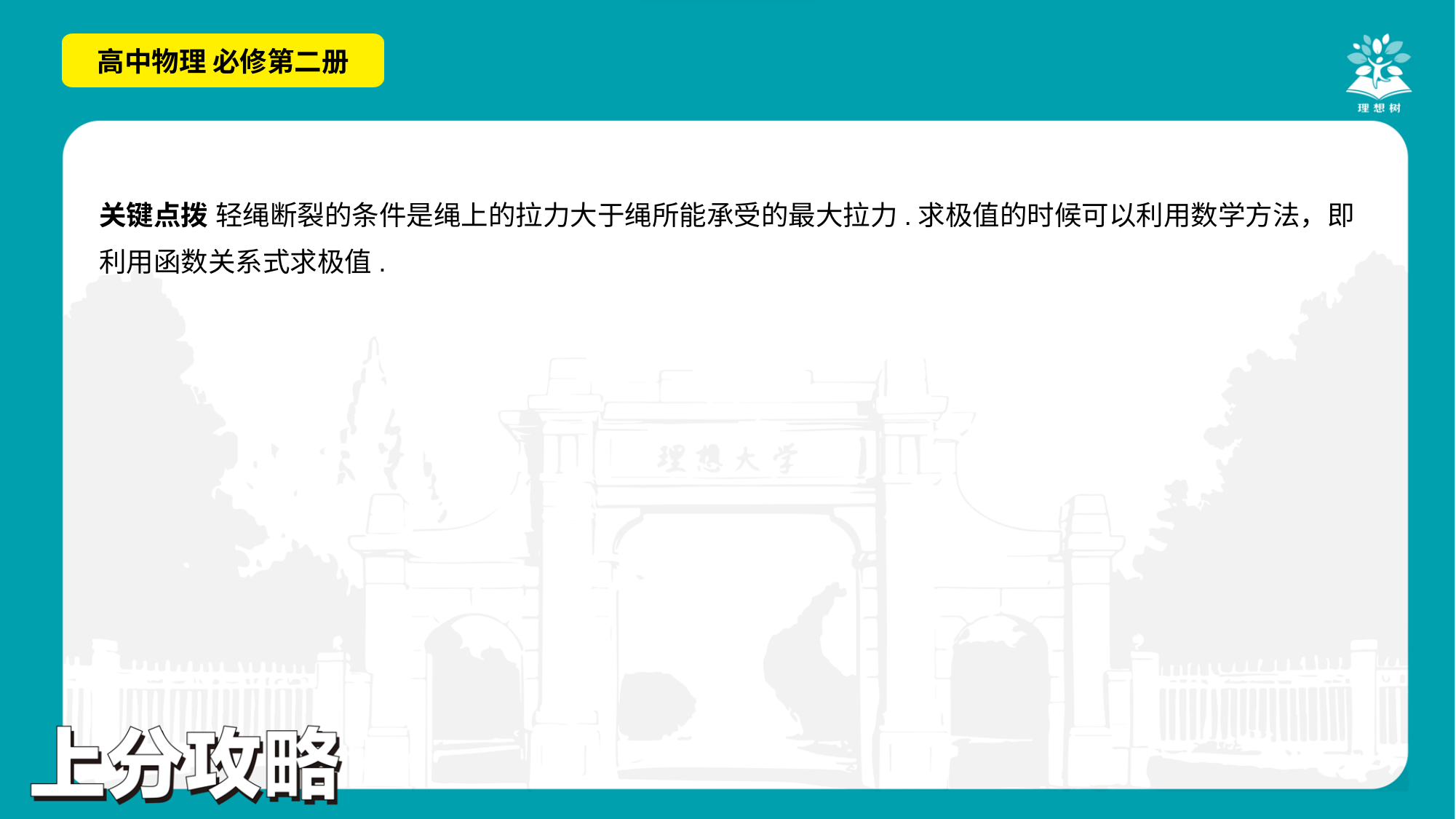

关键点拨 轻绳断裂的条件是绳上的拉力大于绳所能承受的最大拉力.求极值的时候可以利用数学方法，即
利用函数关系式求极值.